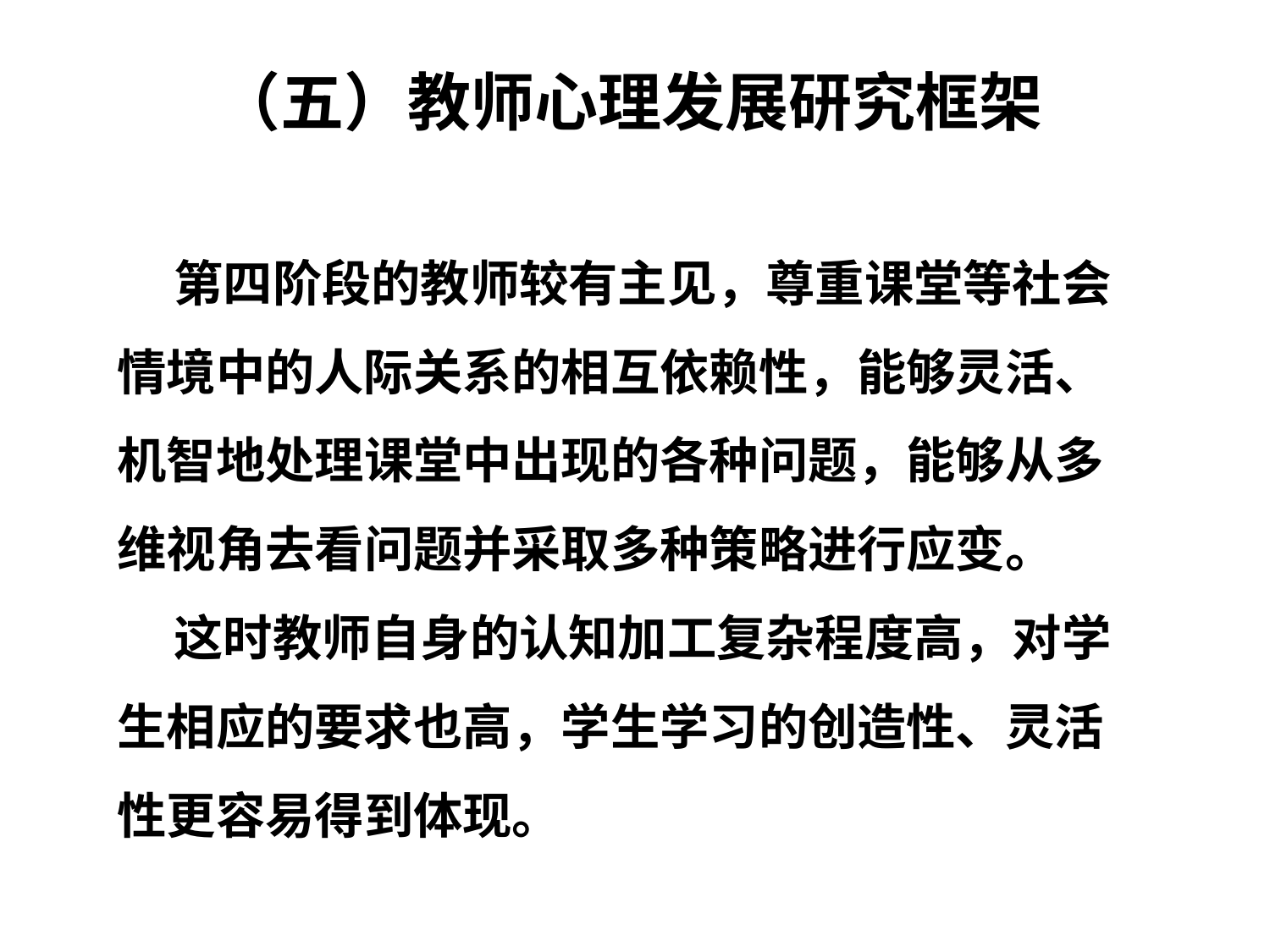

（五）教师心理发展研究框架
    第四阶段的教师较有主见，尊重课堂等社会情境中的人际关系的相互依赖性，能够灵活、机智地处理课堂中出现的各种问题，能够从多维视角去看问题并采取多种策略进行应变。
    这时教师自身的认知加工复杂程度高，对学生相应的要求也高，学生学习的创造性、灵活性更容易得到体现。